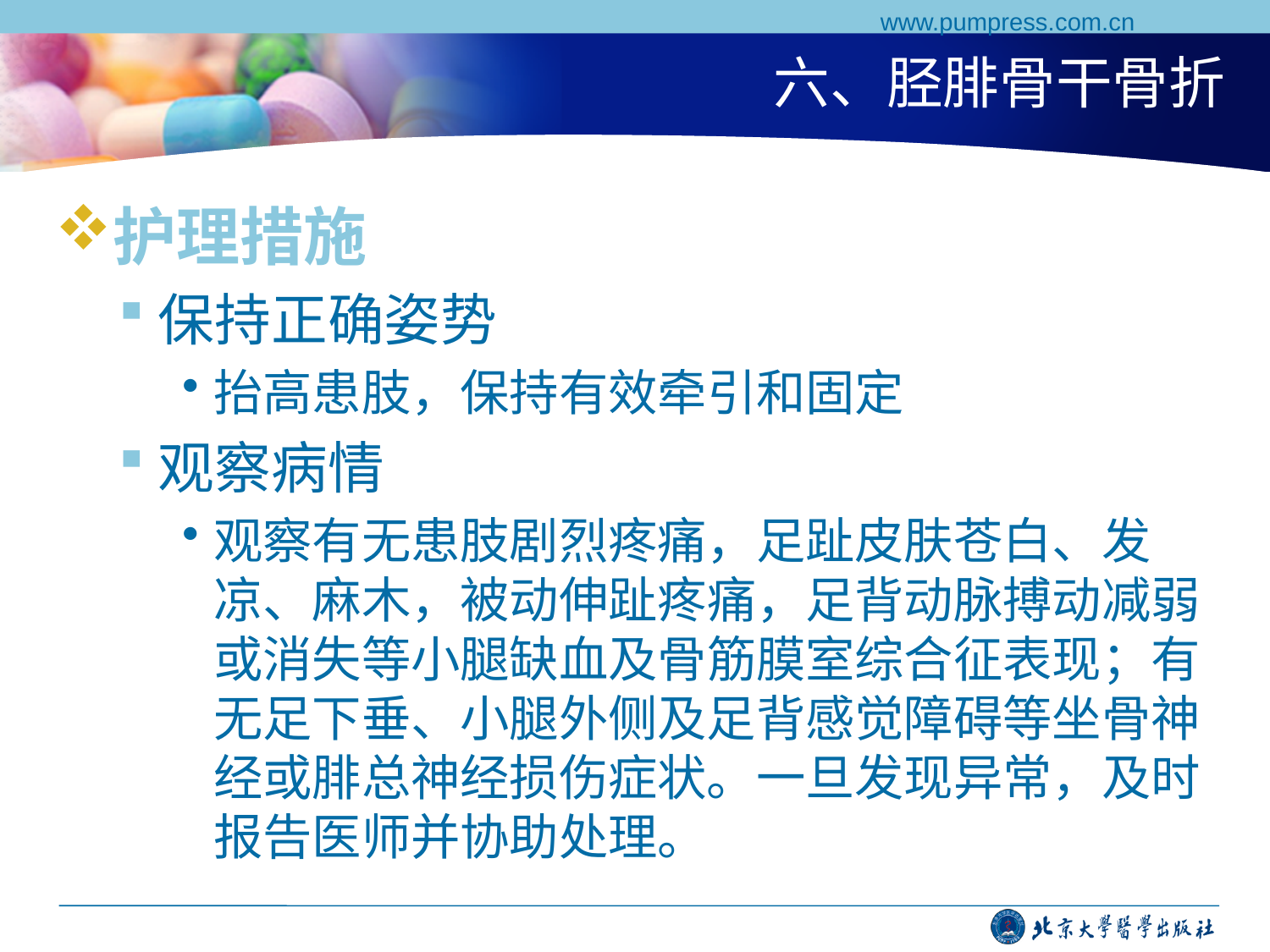

www.pumpress.com.cn
# 六、胫腓骨干骨折
护理措施
保持正确姿势
抬高患肢，保持有效牵引和固定
观察病情
观察有无患肢剧烈疼痛，足趾皮肤苍白、发凉、麻木，被动伸趾疼痛，足背动脉搏动减弱或消失等小腿缺血及骨筋膜室综合征表现；有无足下垂、小腿外侧及足背感觉障碍等坐骨神经或腓总神经损伤症状。一旦发现异常，及时报告医师并协助处理。